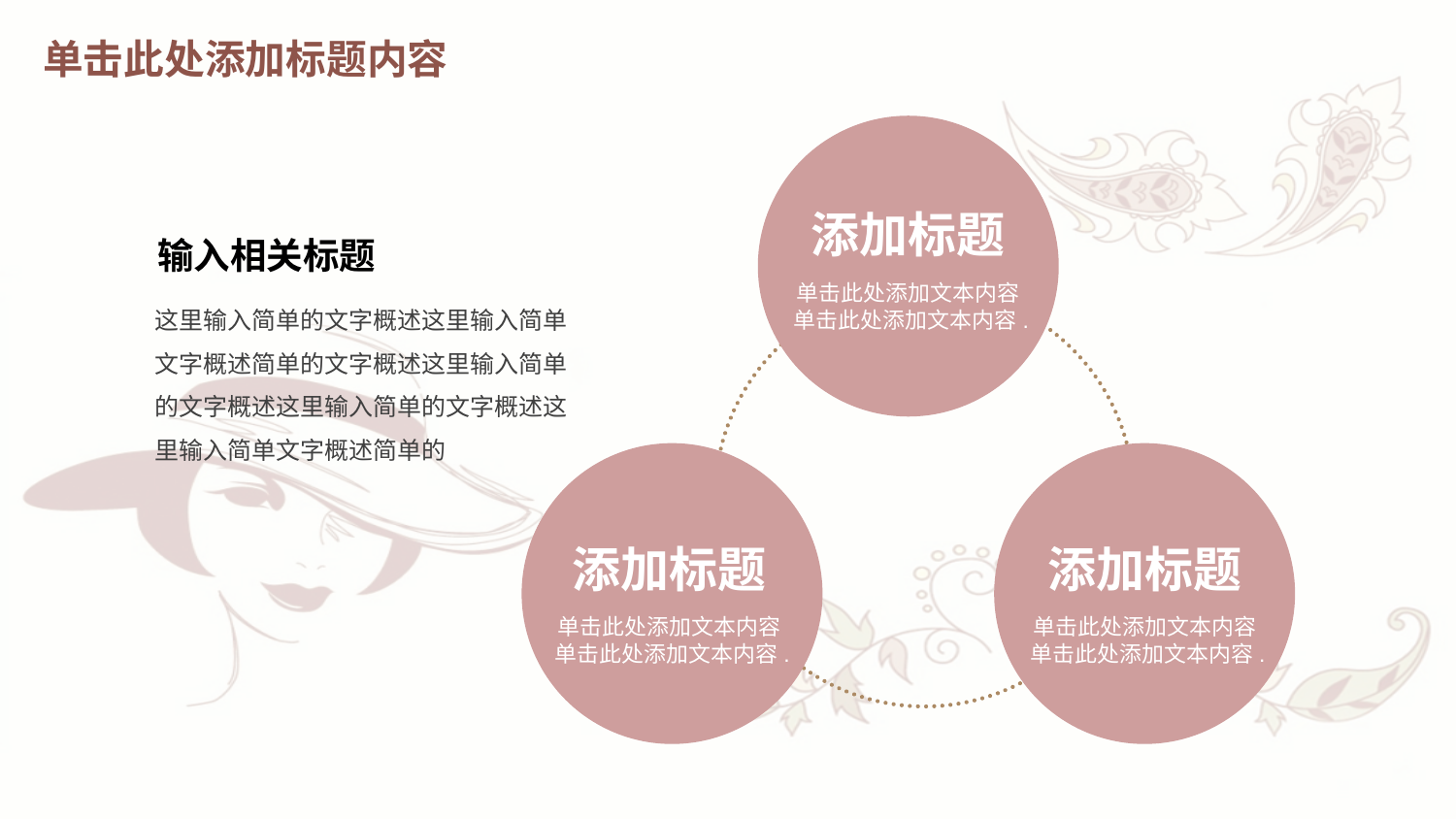

单击此处添加标题内容

添加标题
单击此处添加文本内容
单击此处添加文本内容.
输入相关标题
这里输入简单的文字概述这里输入简单文字概述简单的文字概述这里输入简单的文字概述这里输入简单的文字概述这里输入简单文字概述简单的

添加标题
单击此处添加文本内容
单击此处添加文本内容.

添加标题
单击此处添加文本内容
单击此处添加文本内容.